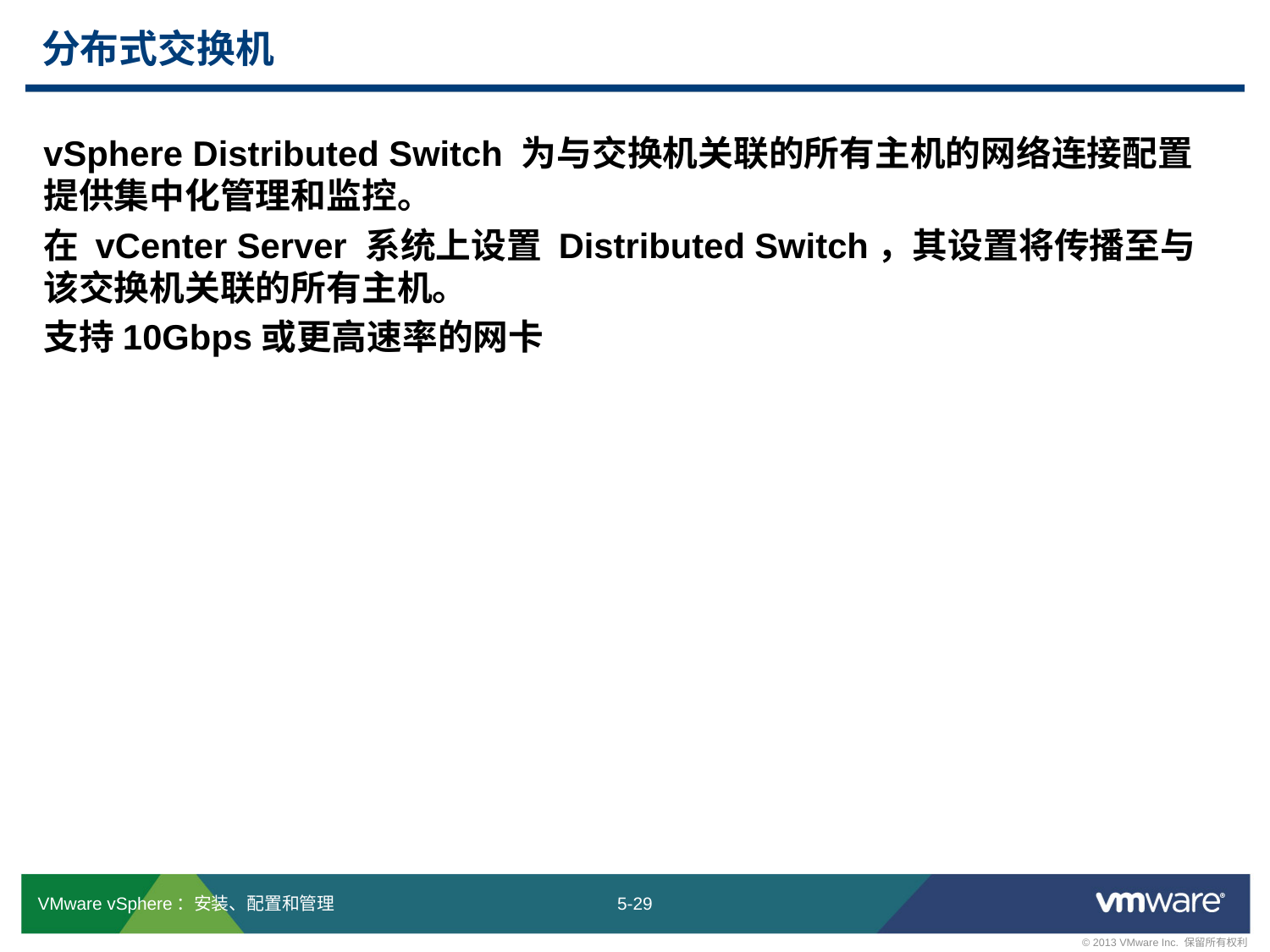

# 分布式交换机
vSphere Distributed Switch 为与交换机关联的所有主机的网络连接配置提供集中化管理和监控。
在 vCenter Server 系统上设置 Distributed Switch，其设置将传播至与该交换机关联的所有主机。
支持10Gbps或更高速率的网卡